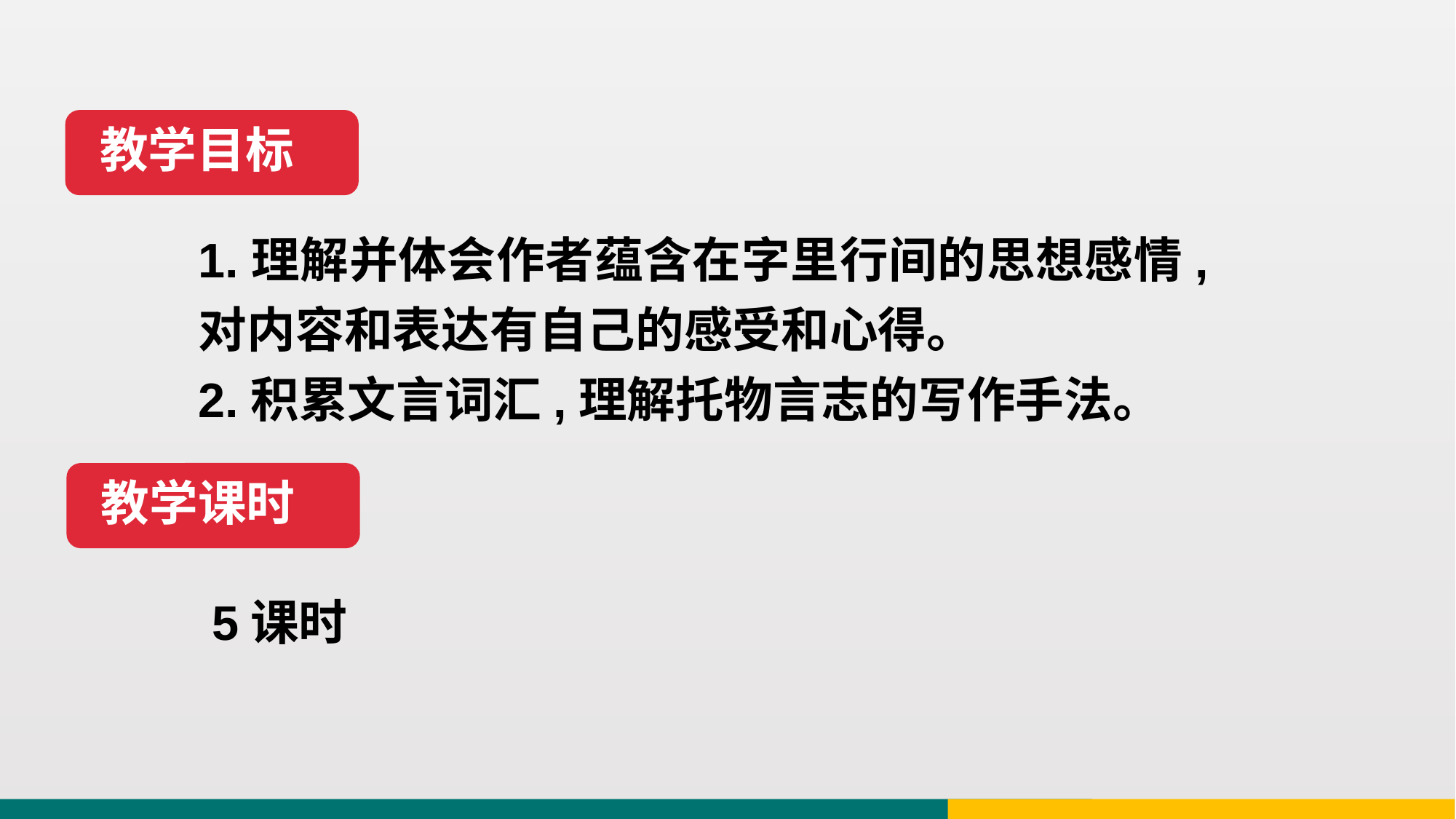

教学目标
1.理解并体会作者蕴含在字里行间的思想感情,对内容和表达有自己的感受和心得。
2.积累文言词汇,理解托物言志的写作手法。

教学课时
5课时